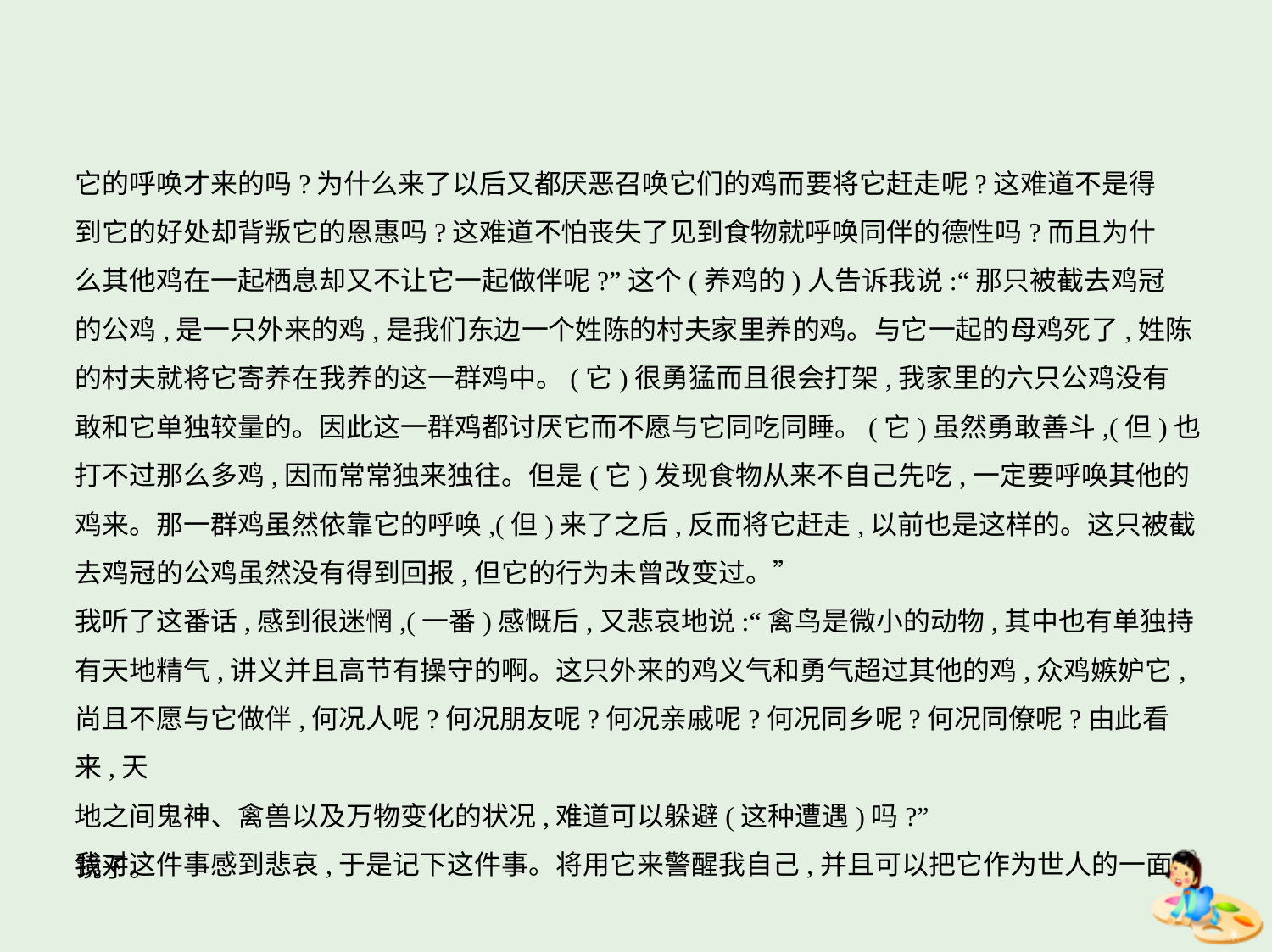

它的呼唤才来的吗?为什么来了以后又都厌恶召唤它们的鸡而要将它赶走呢?这难道不是得
到它的好处却背叛它的恩惠吗?这难道不怕丧失了见到食物就呼唤同伴的德性吗?而且为什
么其他鸡在一起栖息却又不让它一起做伴呢?”这个(养鸡的)人告诉我说:“那只被截去鸡冠
的公鸡,是一只外来的鸡,是我们东边一个姓陈的村夫家里养的鸡。与它一起的母鸡死了,姓陈
的村夫就将它寄养在我养的这一群鸡中。(它)很勇猛而且很会打架,我家里的六只公鸡没有
敢和它单独较量的。因此这一群鸡都讨厌它而不愿与它同吃同睡。(它)虽然勇敢善斗,(但)也
打不过那么多鸡,因而常常独来独往。但是(它)发现食物从来不自己先吃,一定要呼唤其他的
鸡来。那一群鸡虽然依靠它的呼唤,(但)来了之后,反而将它赶走,以前也是这样的。这只被截
去鸡冠的公鸡虽然没有得到回报,但它的行为未曾改变过。”
我听了这番话,感到很迷惘,(一番)感慨后,又悲哀地说:“禽鸟是微小的动物,其中也有单独持
有天地精气,讲义并且高节有操守的啊。这只外来的鸡义气和勇气超过其他的鸡,众鸡嫉妒它,
尚且不愿与它做伴,何况人呢?何况朋友呢?何况亲戚呢?何况同乡呢?何况同僚呢?由此看来,天
地之间鬼神、禽兽以及万物变化的状况,难道可以躲避(这种遭遇)吗?”
我对这件事感到悲哀,于是记下这件事。将用它来警醒我自己,并且可以把它作为世人的一面
镜子。